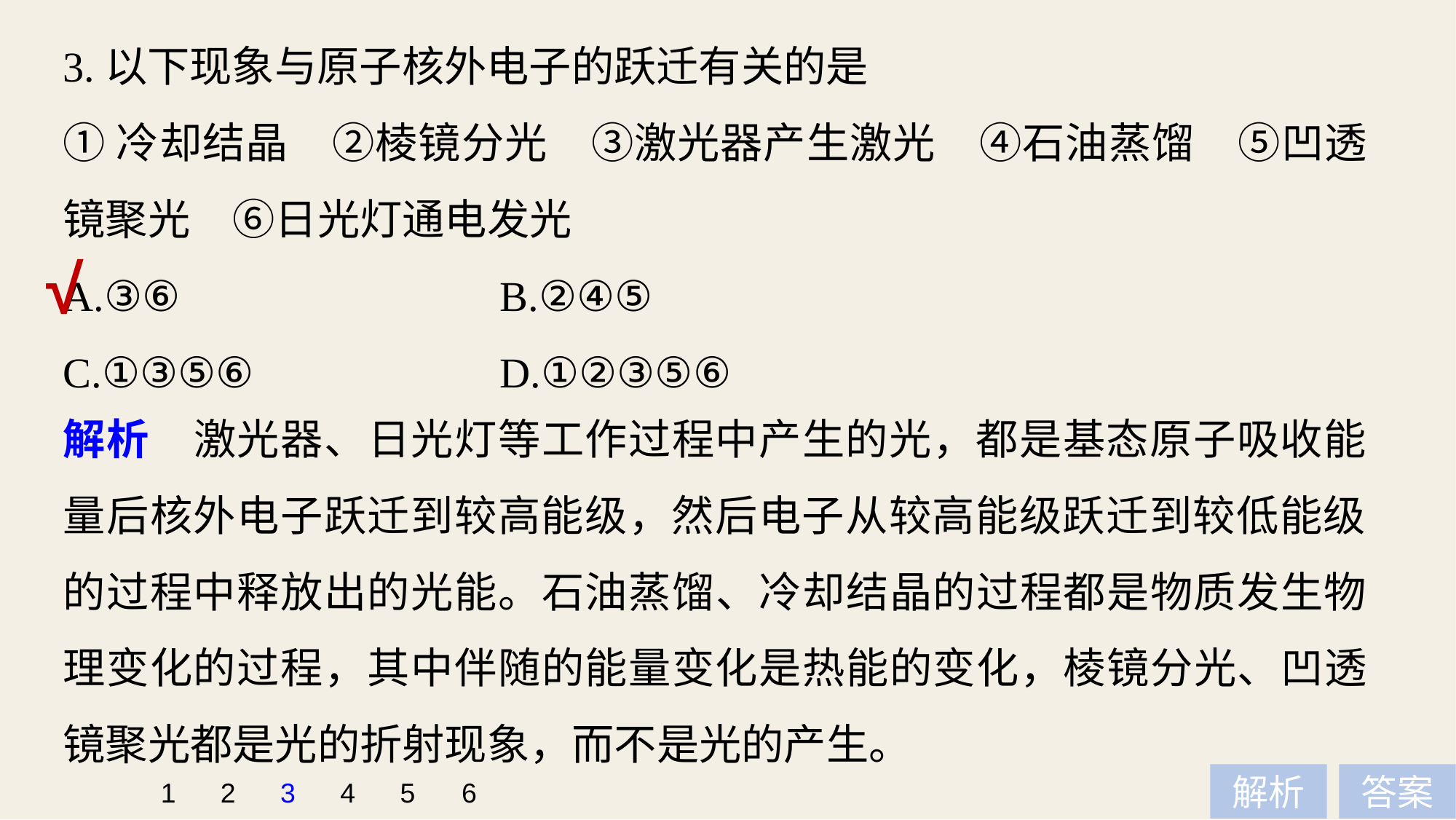

3.以下现象与原子核外电子的跃迁有关的是
①冷却结晶　②棱镜分光　③激光器产生激光　④石油蒸馏　⑤凹透镜聚光　⑥日光灯通电发光
A.③⑥  			B.②④⑤
C.①③⑤⑥  			D.①②③⑤⑥
√
解析　激光器、日光灯等工作过程中产生的光，都是基态原子吸收能量后核外电子跃迁到较高能级，然后电子从较高能级跃迁到较低能级的过程中释放出的光能。石油蒸馏、冷却结晶的过程都是物质发生物理变化的过程，其中伴随的能量变化是热能的变化，棱镜分光、凹透镜聚光都是光的折射现象，而不是光的产生。
1
2
3
4
5
6
解析
答案